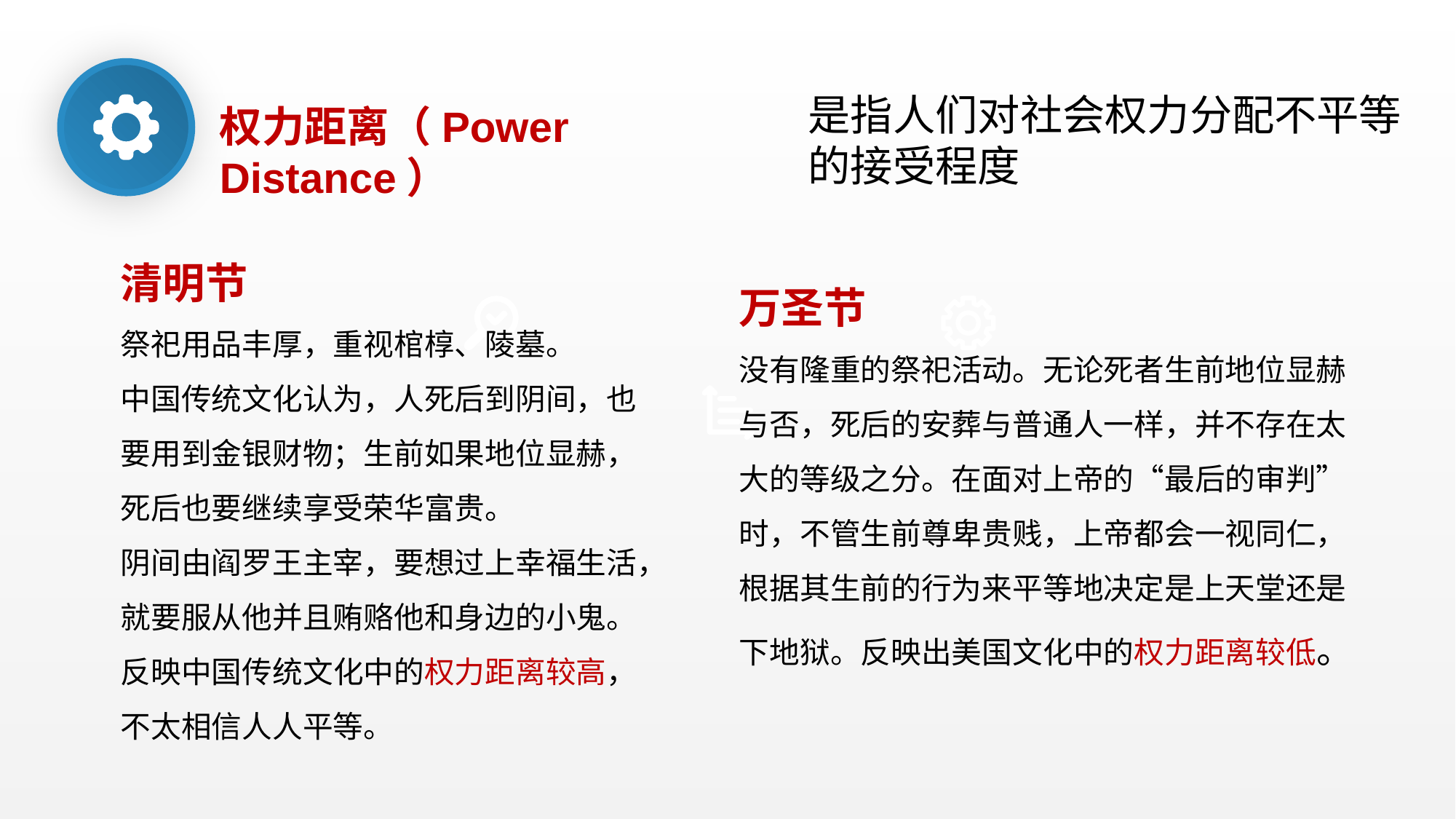

权力距离（Power Distance）
是指人们对社会权力分配不平等
的接受程度
清明节
祭祀用品丰厚，重视棺椁、陵墓。
中国传统文化认为，人死后到阴间，也要用到金银财物；生前如果地位显赫，死后也要继续享受荣华富贵。
阴间由阎罗王主宰，要想过上幸福生活，就要服从他并且贿赂他和身边的小鬼。反映中国传统文化中的权力距离较高，不太相信人人平等。
万圣节
没有隆重的祭祀活动。无论死者生前地位显赫与否，死后的安葬与普通人一样，并不存在太大的等级之分。在面对上帝的“最后的审判”时，不管生前尊卑贵贱，上帝都会一视同仁，根据其生前的行为来平等地决定是上天堂还是下地狱。反映出美国文化中的权力距离较低。